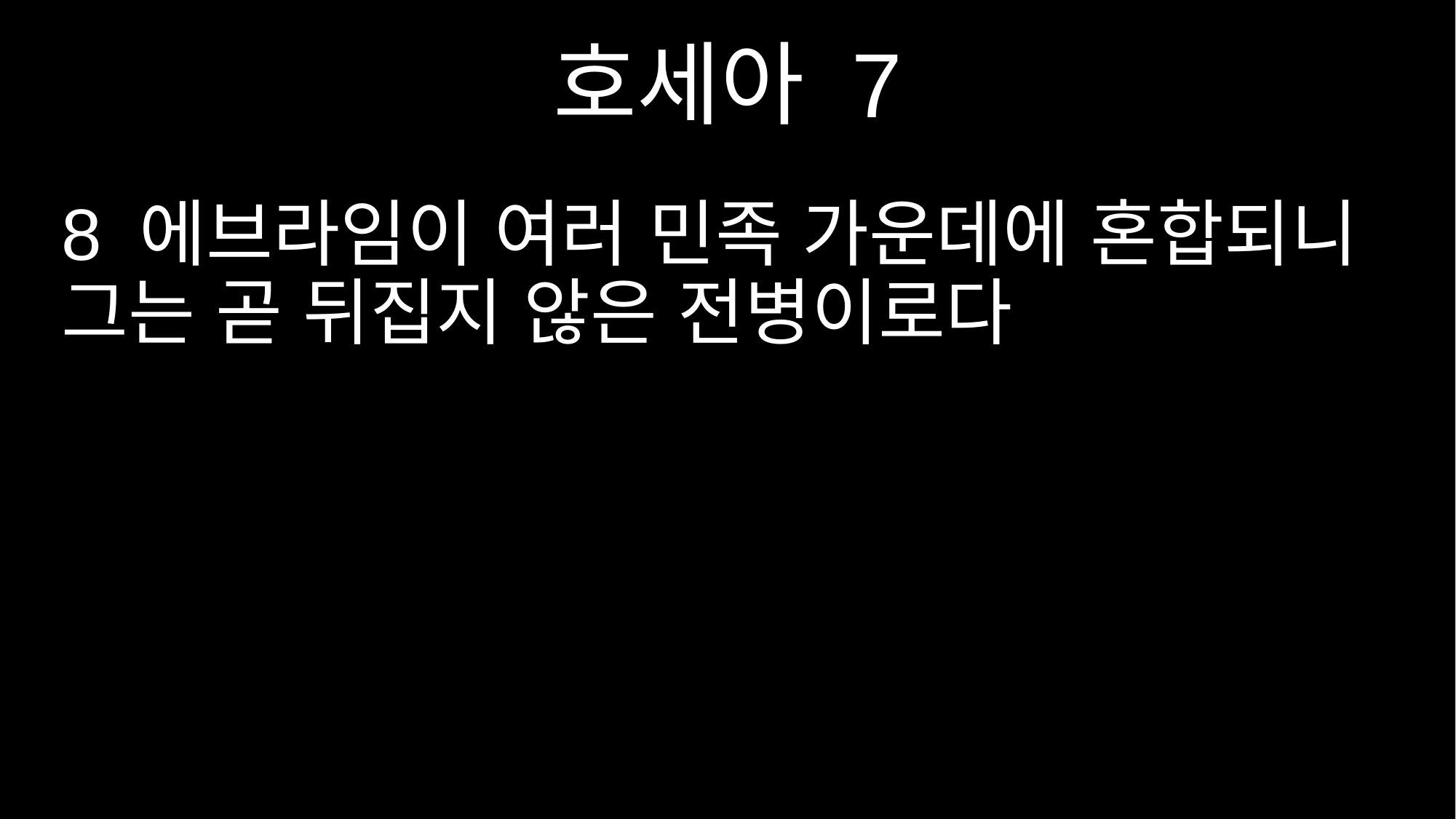

호세아 7
8 에브라임이 여러 민족 가운데에 혼합되니 그는 곧 뒤집지 않은 전병이로다